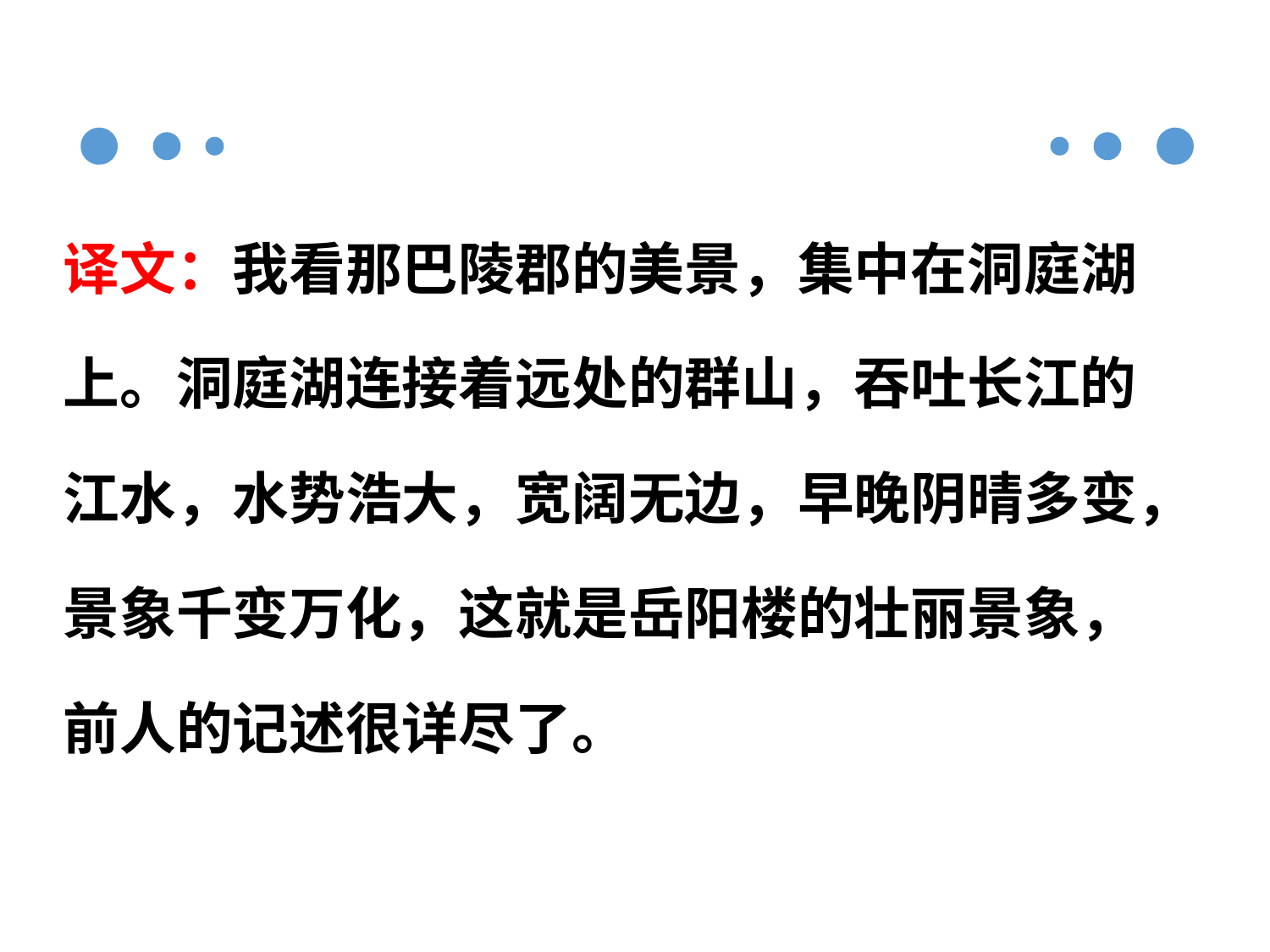

译文：我看那巴陵郡的美景，集中在洞庭湖上。洞庭湖连接着远处的群山，吞吐长江的江水，水势浩大，宽阔无边，早晚阴晴多变，景象千变万化，这就是岳阳楼的壮丽景象，前人的记述很详尽了。